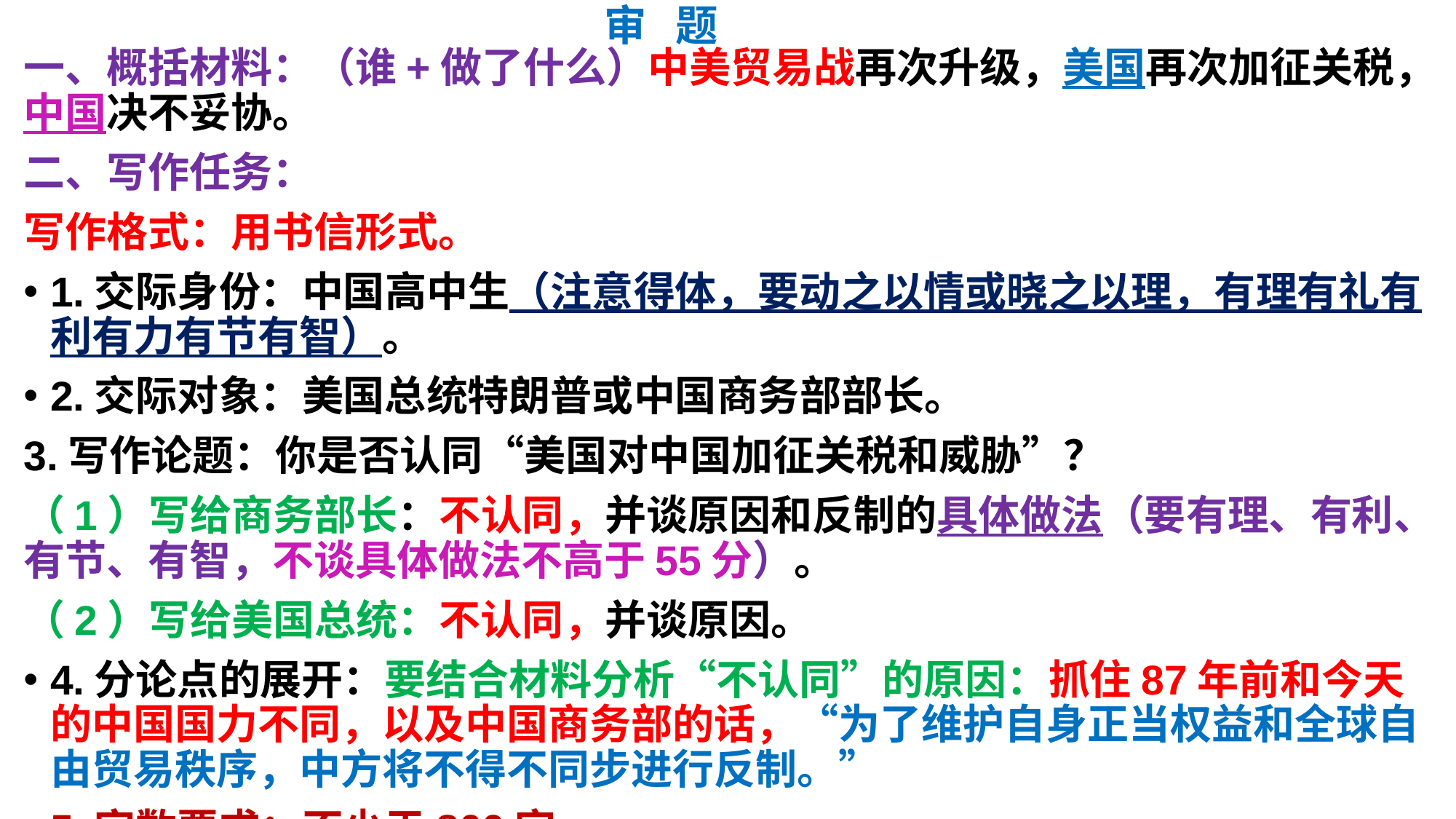

# 审   题
一、概括材料：（谁+做了什么）中美贸易战再次升级，美国再次加征关税，中国决不妥协。
二、写作任务：
写作格式：用书信形式。
1.交际身份：中国高中生（注意得体，要动之以情或晓之以理，有理有礼有利有力有节有智）。
2.交际对象：美国总统特朗普或中国商务部部长。
3.写作论题：你是否认同“美国对中国加征关税和威胁”？
（1）写给商务部长：不认同，并谈原因和反制的具体做法（要有理、有利、有节、有智，不谈具体做法不高于55分）。
（2）写给美国总统：不认同，并谈原因。
4.分论点的展开：要结合材料分析“不认同”的原因：抓住87年前和今天的中国国力不同，以及中国商务部的话，“为了维护自身正当权益和全球自由贸易秩序，中方将不得不同步进行反制。”
5.字数要求：不少于800字。